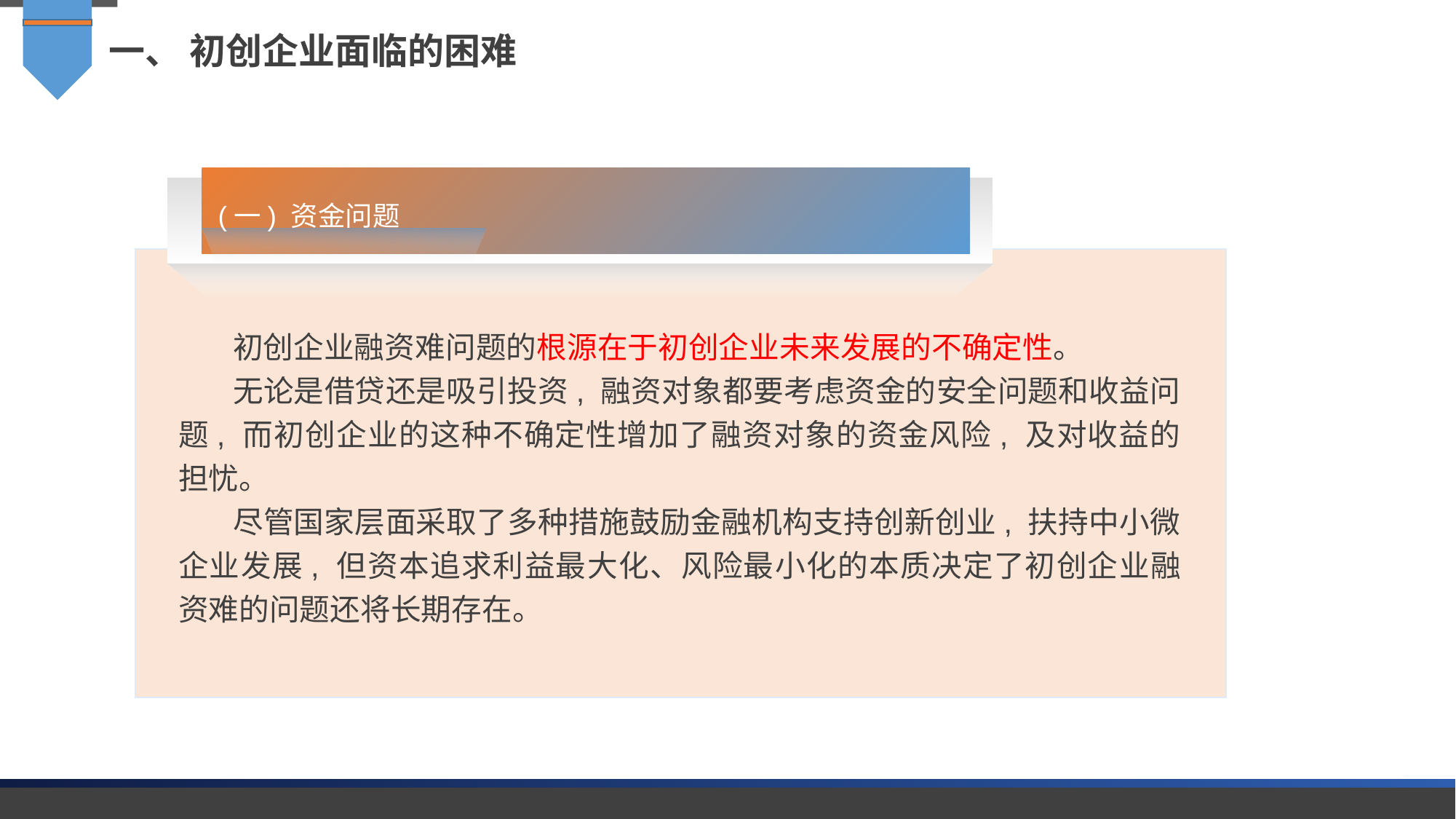

一、 初创企业面临的困难

(一) 资金问题

初创企业融资难问题的根源在于初创企业未来发展的不确定性。
无论是借贷还是吸引投资, 融资对象都要考虑资金的安全问题和收益问题, 而初创企业的这种不确定性增加了融资对象的资金风险, 及对收益的担忧。
尽管国家层面采取了多种措施鼓励金融机构支持创新创业, 扶持中小微企业发展, 但资本追求利益最大化、风险最小化的本质决定了初创企业融资难的问题还将长期存在。